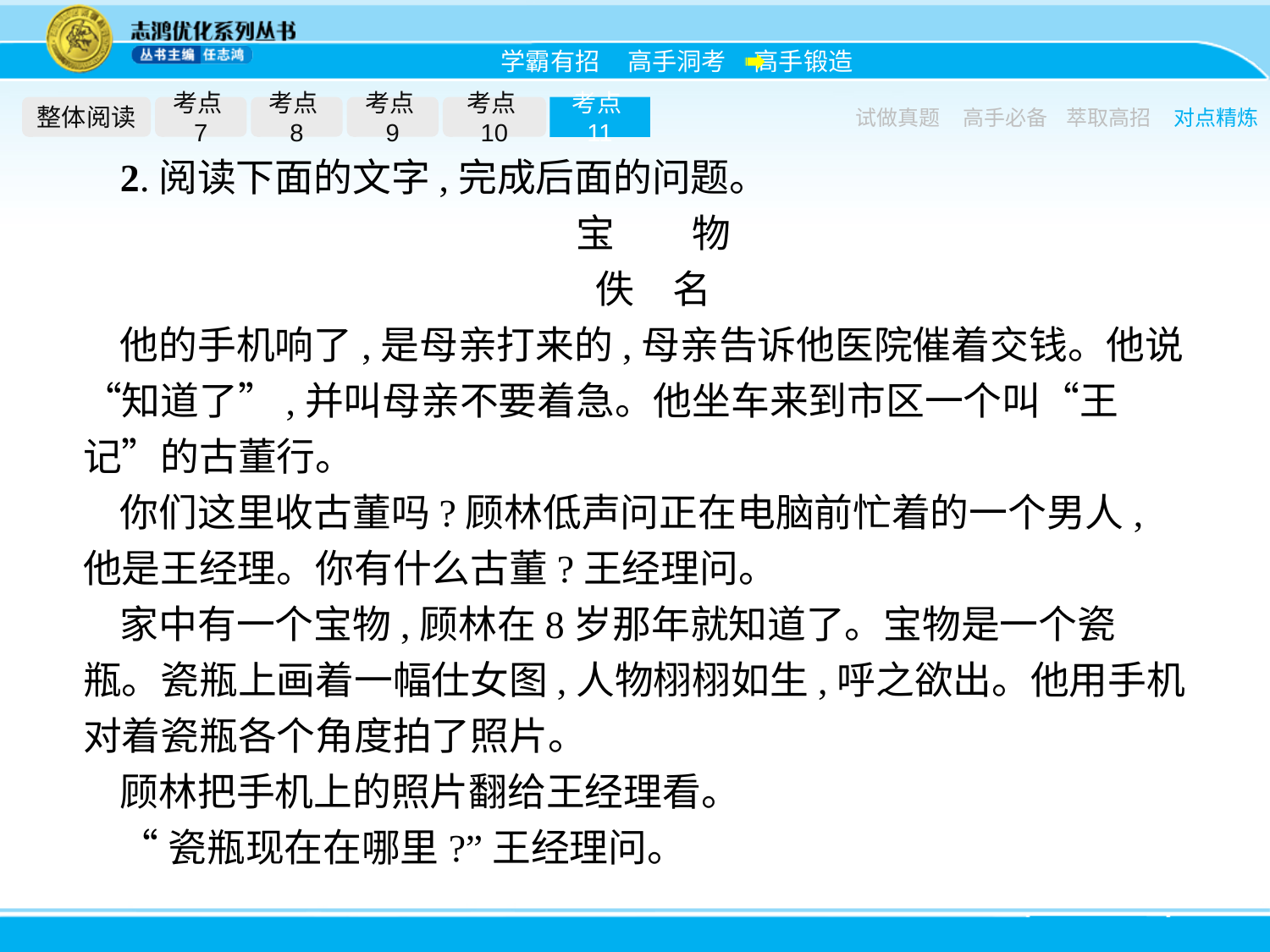

整体阅读
考点7
考点8
考点9
考点10
考点11
试做真题
高手必备
萃取高招
对点精炼
2.阅读下面的文字,完成后面的问题。
宝　　物
佚　名
他的手机响了,是母亲打来的,母亲告诉他医院催着交钱。他说“知道了”,并叫母亲不要着急。他坐车来到市区一个叫“王记”的古董行。
你们这里收古董吗?顾林低声问正在电脑前忙着的一个男人,他是王经理。你有什么古董?王经理问。
家中有一个宝物,顾林在8岁那年就知道了。宝物是一个瓷瓶。瓷瓶上画着一幅仕女图,人物栩栩如生,呼之欲出。他用手机对着瓷瓶各个角度拍了照片。
顾林把手机上的照片翻给王经理看。
“瓷瓶现在在哪里?”王经理问。